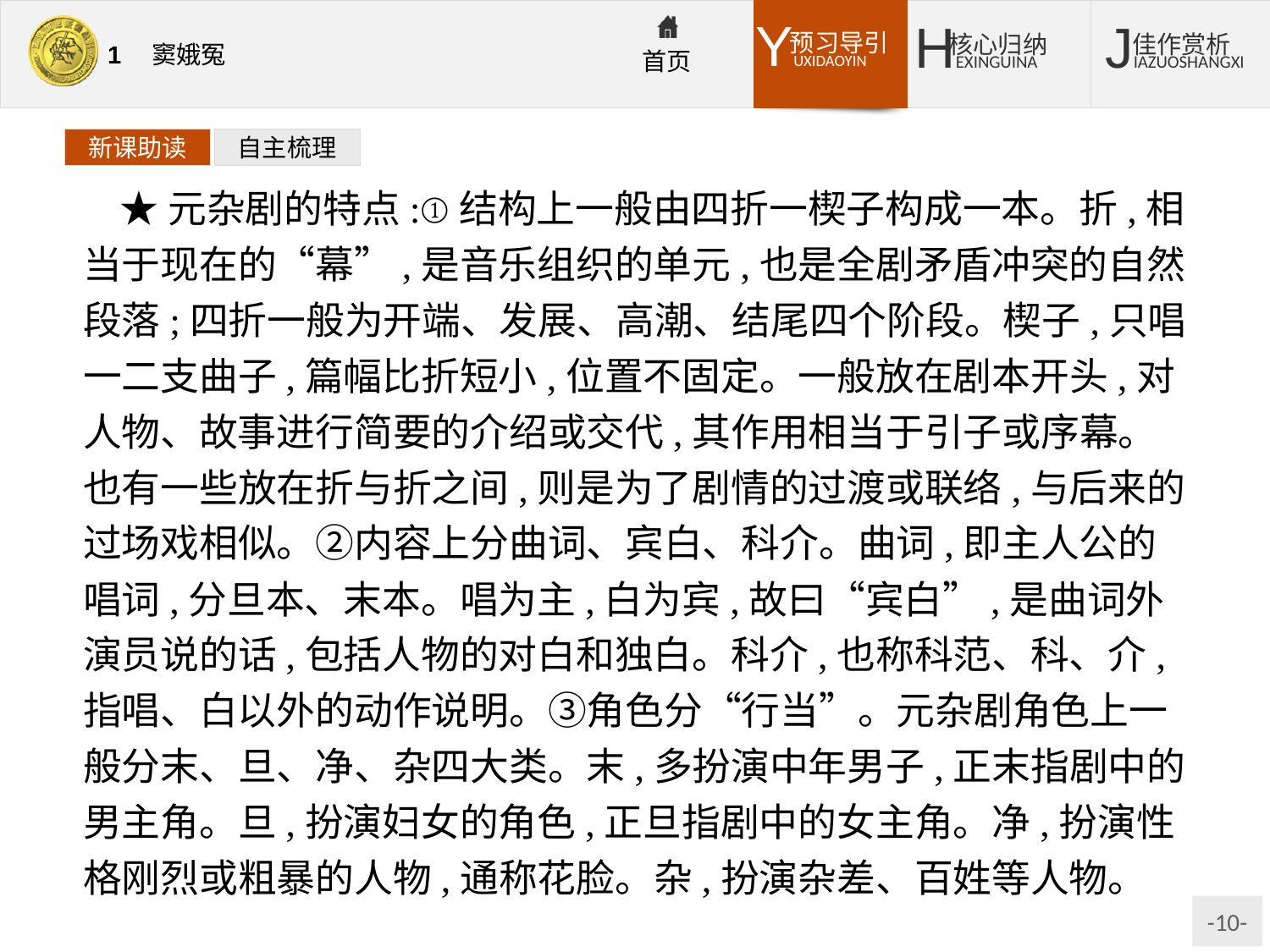

新课助读
自主梳理
★元杂剧的特点:①结构上一般由四折一楔子构成一本。折,相当于现在的“幕”,是音乐组织的单元,也是全剧矛盾冲突的自然段落;四折一般为开端、发展、高潮、结尾四个阶段。楔子,只唱一二支曲子,篇幅比折短小,位置不固定。一般放在剧本开头,对人物、故事进行简要的介绍或交代,其作用相当于引子或序幕。也有一些放在折与折之间,则是为了剧情的过渡或联络,与后来的过场戏相似。②内容上分曲词、宾白、科介。曲词,即主人公的唱词,分旦本、末本。唱为主,白为宾,故曰“宾白”,是曲词外演员说的话,包括人物的对白和独白。科介,也称科范、科、介,指唱、白以外的动作说明。③角色分“行当”。元杂剧角色上一般分末、旦、净、杂四大类。末,多扮演中年男子,正末指剧中的男主角。旦,扮演妇女的角色,正旦指剧中的女主角。净,扮演性格刚烈或粗暴的人物,通称花脸。杂,扮演杂差、百姓等人物。